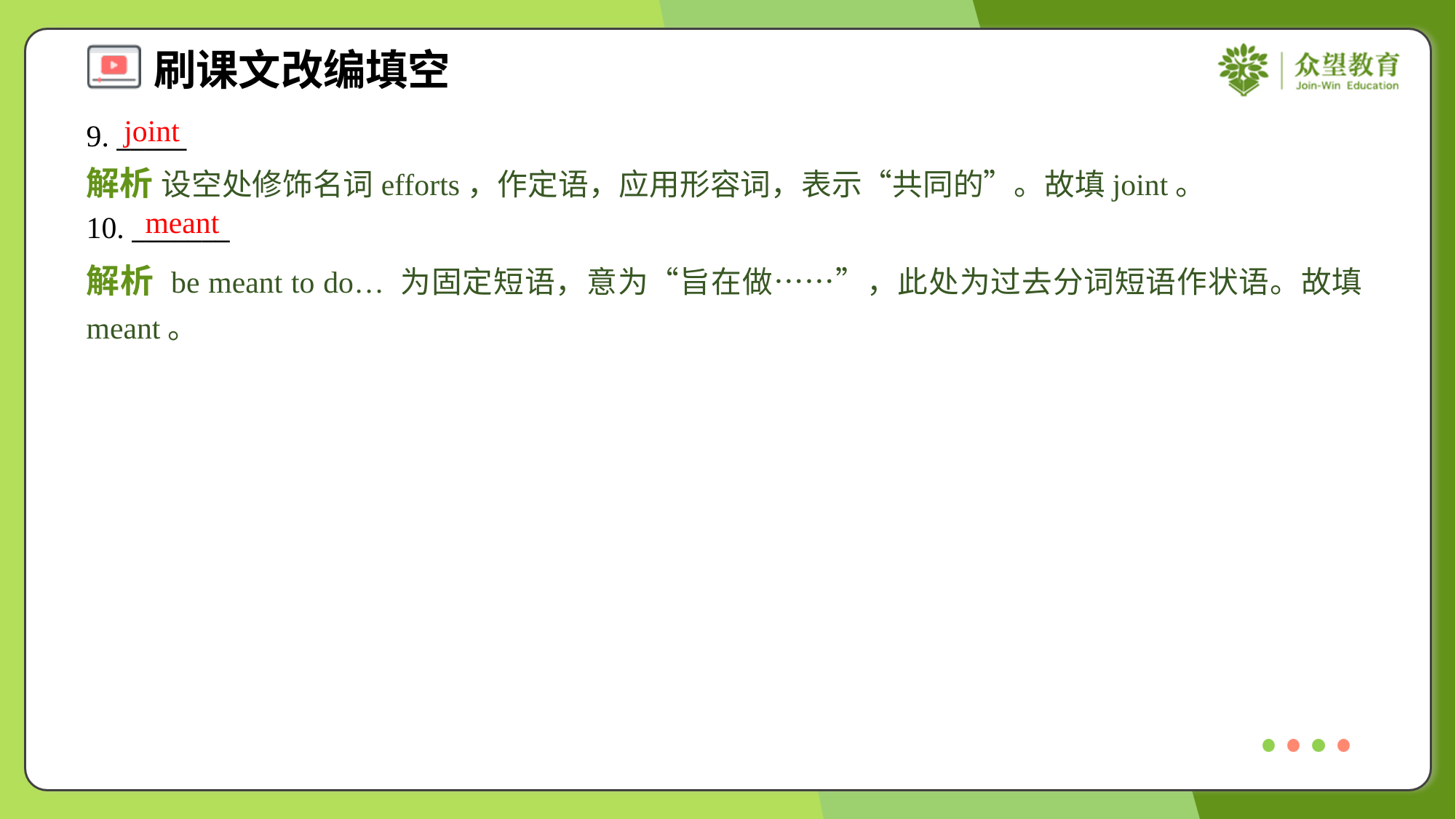

joint
9. _____
解析 设空处修饰名词efforts，作定语，应用形容词，表示“共同的”。故填joint。
meant
10. _______
解析 be meant to do… 为固定短语，意为“旨在做……”，此处为过去分词短语作状语。故填meant。